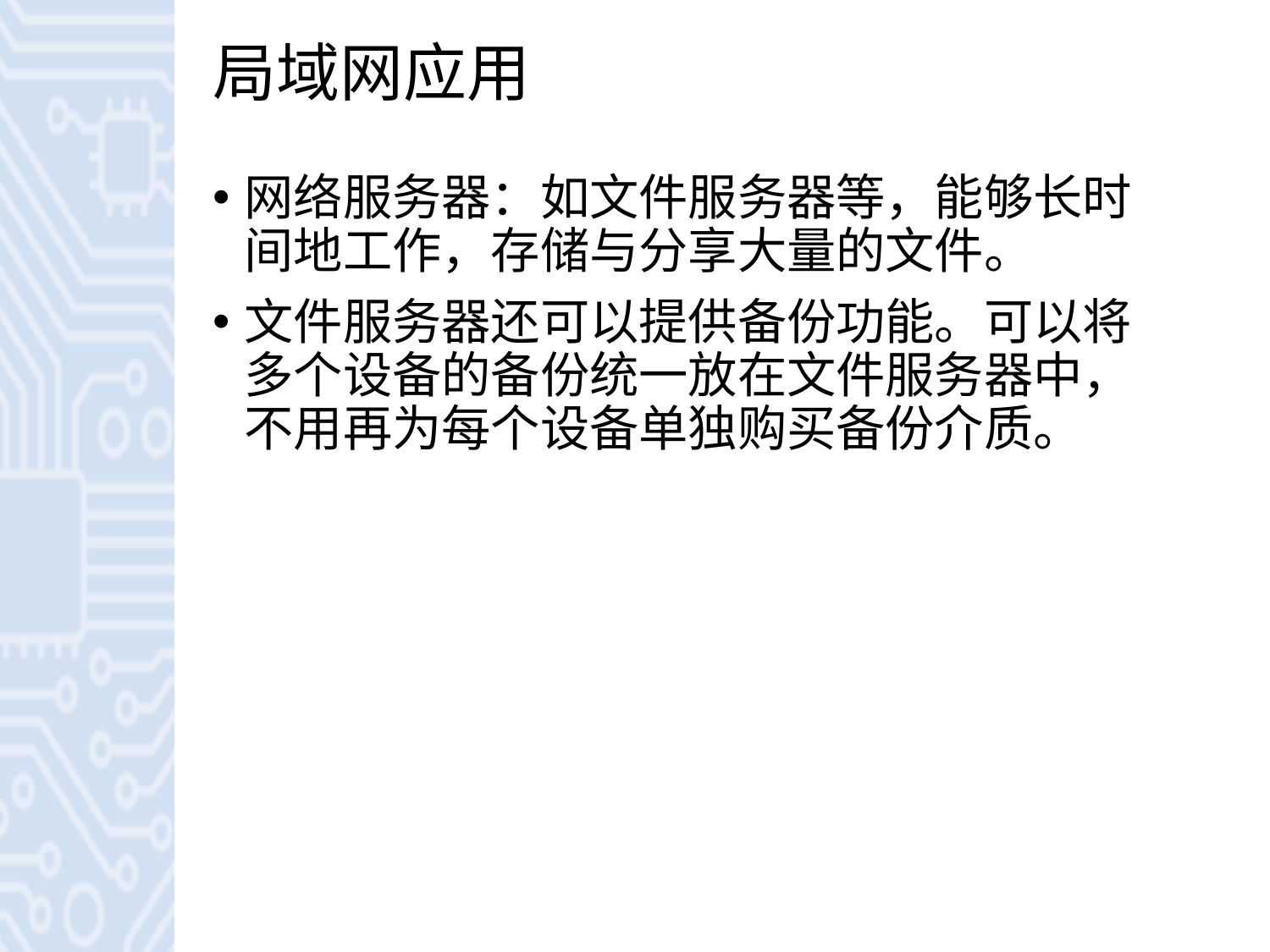

# 局域网应用
网络服务器：如文件服务器等，能够长时间地工作，存储与分享大量的文件。
文件服务器还可以提供备份功能。可以将多个设备的备份统一放在文件服务器中，不用再为每个设备单独购买备份介质。